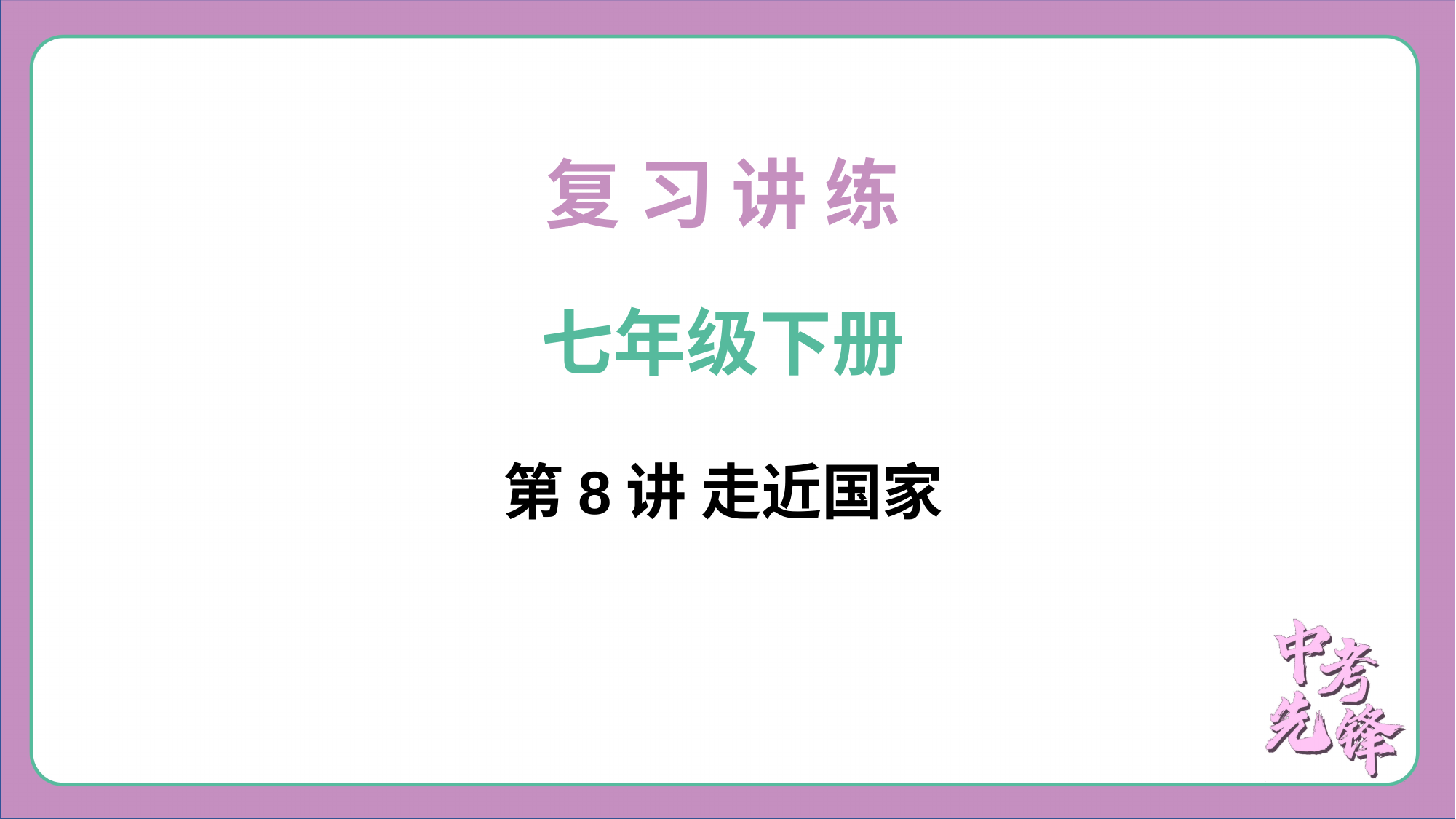

复 习 讲 练
七年级下册
第8讲 走近国家